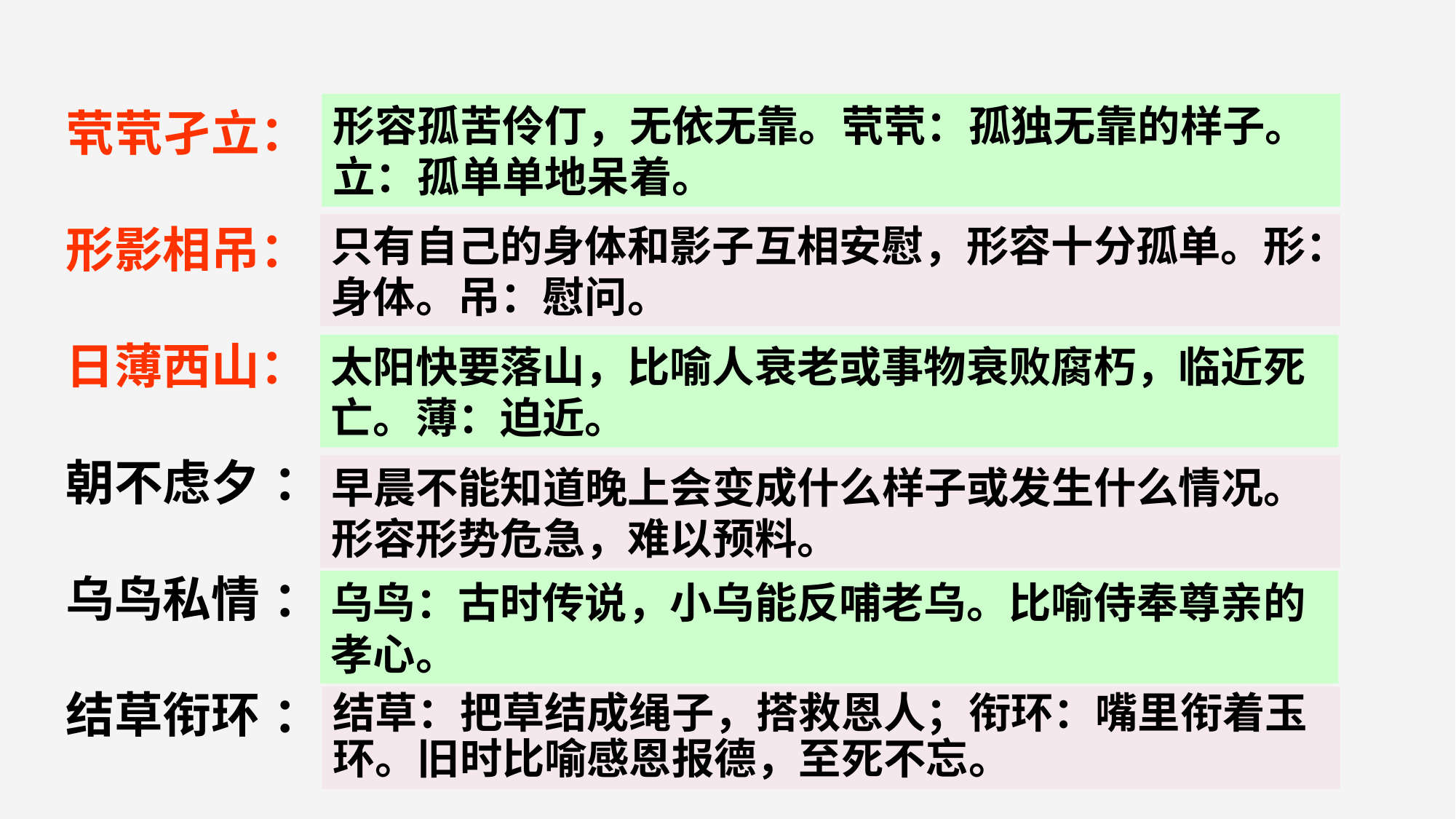

形容孤苦伶仃，无依无靠。茕茕：孤独无靠的样子。立：孤单单地呆着。
茕茕孑立：

形影相吊：

日薄西山：

朝不虑夕 ：

乌鸟私情 ：

结草衔环 ：

只有自己的身体和影子互相安慰，形容十分孤单。形：身体。吊：慰问。
太阳快要落山，比喻人衰老或事物衰败腐朽，临近死亡。薄：迫近。
早晨不能知道晚上会变成什么样子或发生什么情况。形容形势危急，难以预料。
乌鸟：古时传说，小乌能反哺老乌。比喻侍奉尊亲的孝心。
结草：把草结成绳子，搭救恩人；衔环：嘴里衔着玉环。旧时比喻感恩报德，至死不忘。